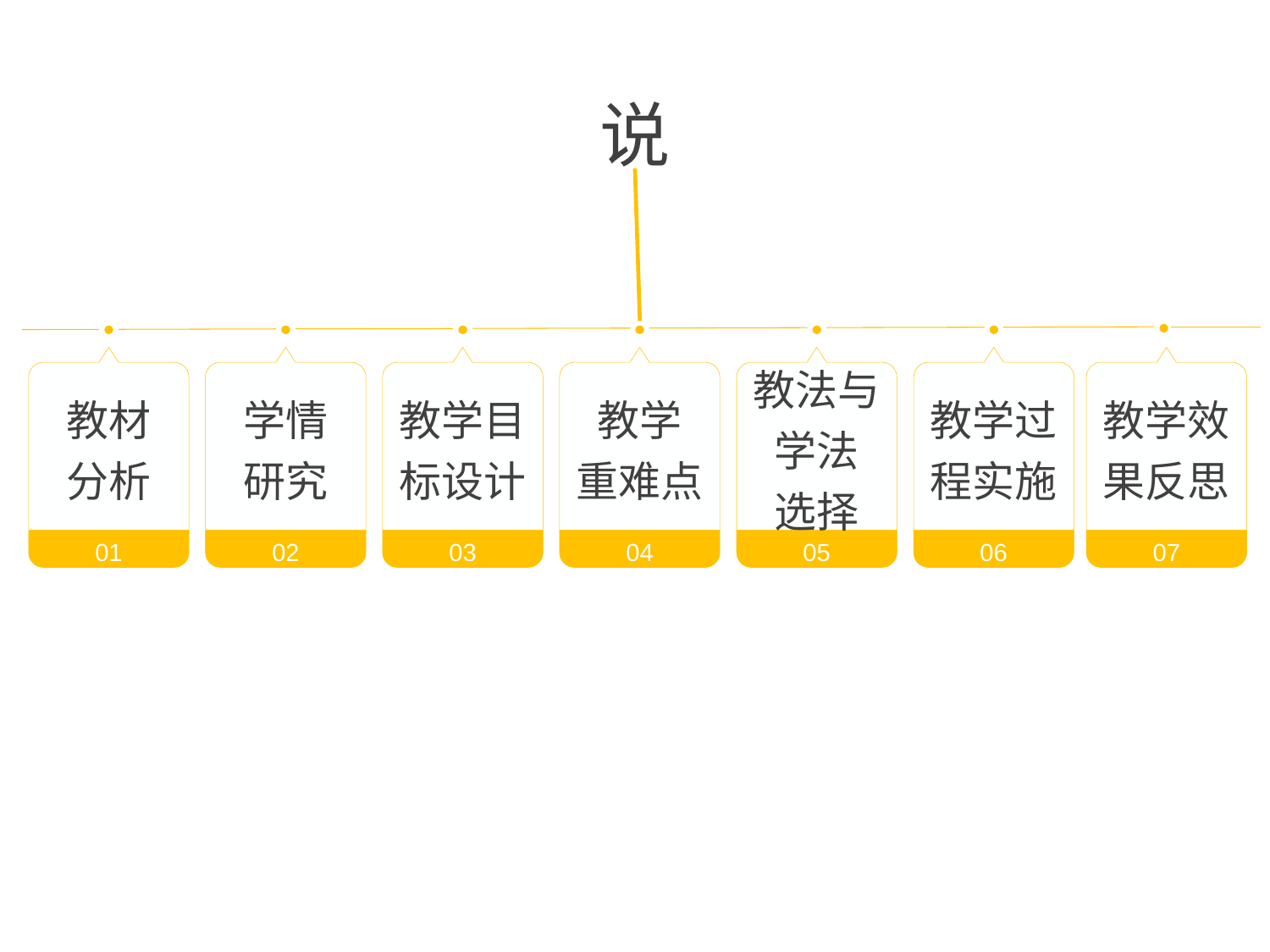

说

教材
分析
01
学情
研究
02
教学目标设计
03
教学
重难点
04
教法与学法
选择
05
教学过程实施
06
教学效果反思
07